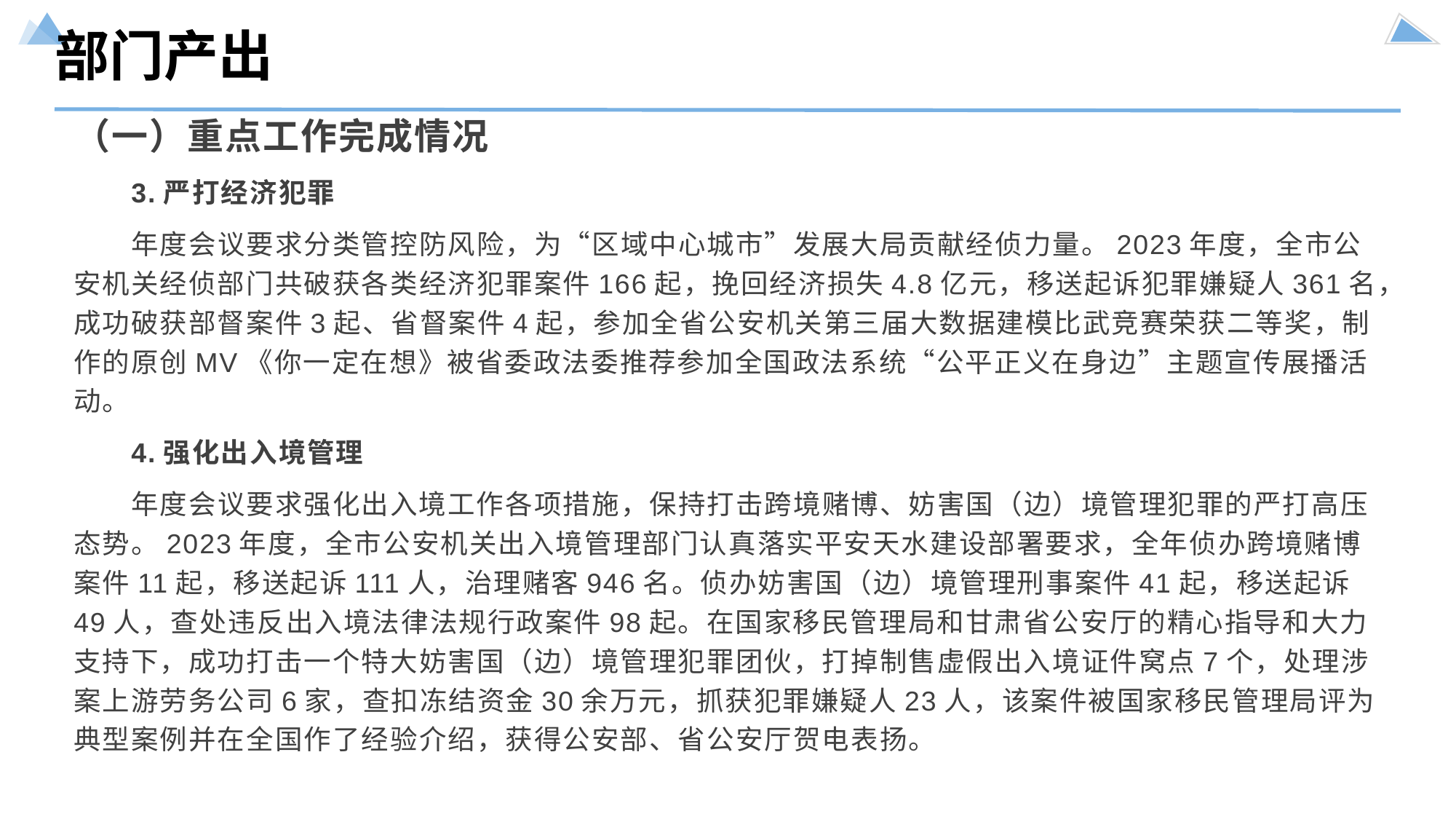

部门产出
（一）重点工作完成情况
3.严打经济犯罪
年度会议要求分类管控防风险，为“区域中心城市”发展大局贡献经侦力量。2023年度，全市公安机关经侦部门共破获各类经济犯罪案件166起，挽回经济损失4.8亿元，移送起诉犯罪嫌疑人361名，成功破获部督案件3起、省督案件4起，参加全省公安机关第三届大数据建模比武竞赛荣获二等奖，制作的原创MV《你一定在想》被省委政法委推荐参加全国政法系统“公平正义在身边”主题宣传展播活动。
4.强化出入境管理
年度会议要求强化出入境工作各项措施，保持打击跨境赌博、妨害国（边）境管理犯罪的严打高压态势。2023年度，全市公安机关出入境管理部门认真落实平安天水建设部署要求，全年侦办跨境赌博案件11起，移送起诉111人，治理赌客946名。侦办妨害国（边）境管理刑事案件41起，移送起诉49人，查处违反出入境法律法规行政案件98起。在国家移民管理局和甘肃省公安厅的精心指导和大力支持下，成功打击一个特大妨害国（边）境管理犯罪团伙，打掉制售虚假出入境证件窝点7个，处理涉案上游劳务公司6家，查扣冻结资金30余万元，抓获犯罪嫌疑人23人，该案件被国家移民管理局评为典型案例并在全国作了经验介绍，获得公安部、省公安厅贺电表扬。